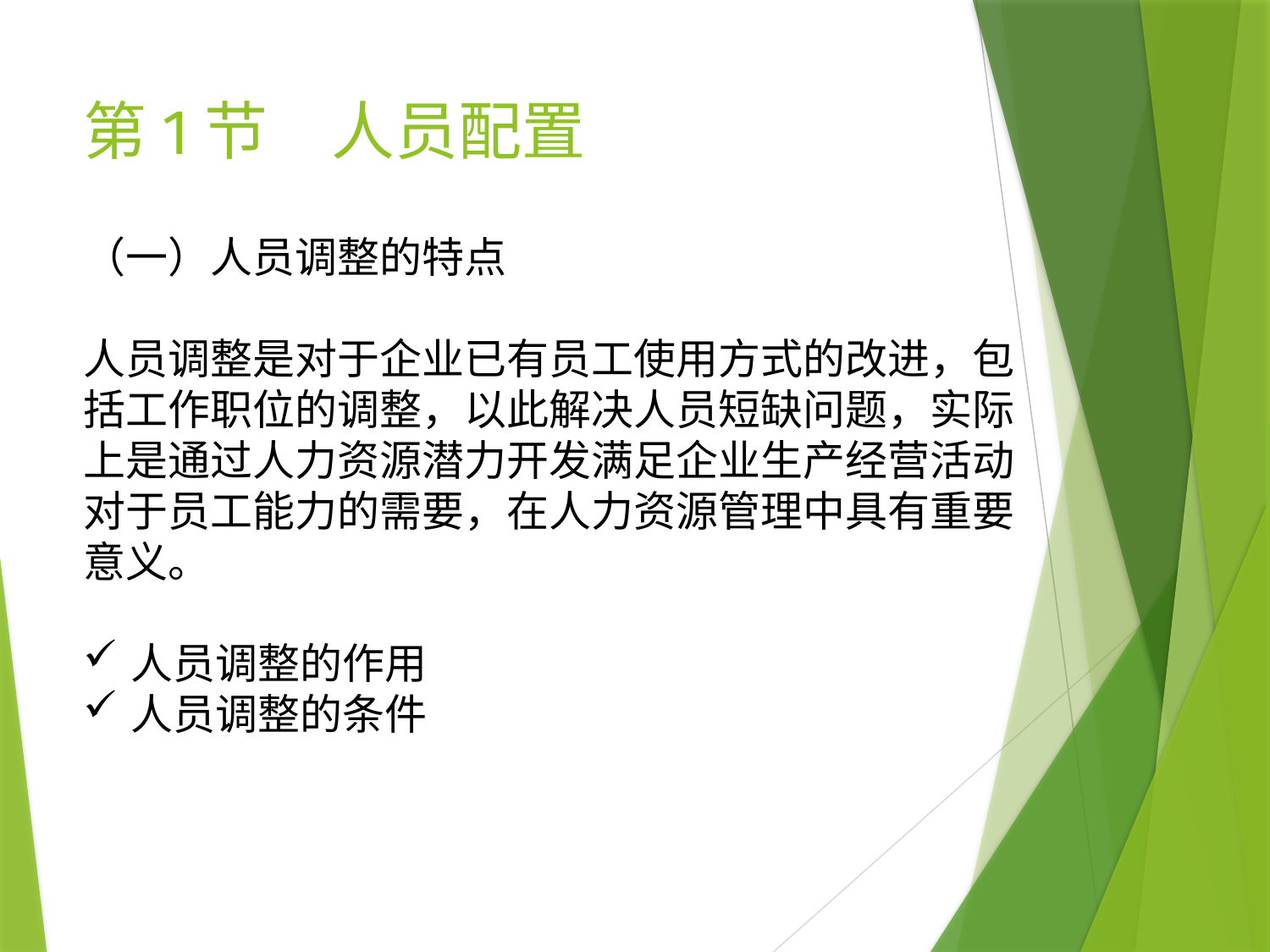

# 第1节　人员配置
（一）人员调整的特点

人员调整是对于企业已有员工使用方式的改进，包括工作职位的调整，以此解决人员短缺问题，实际上是通过人力资源潜力开发满足企业生产经营活动对于员工能力的需要，在人力资源管理中具有重要意义。

人员调整的作用
人员调整的条件